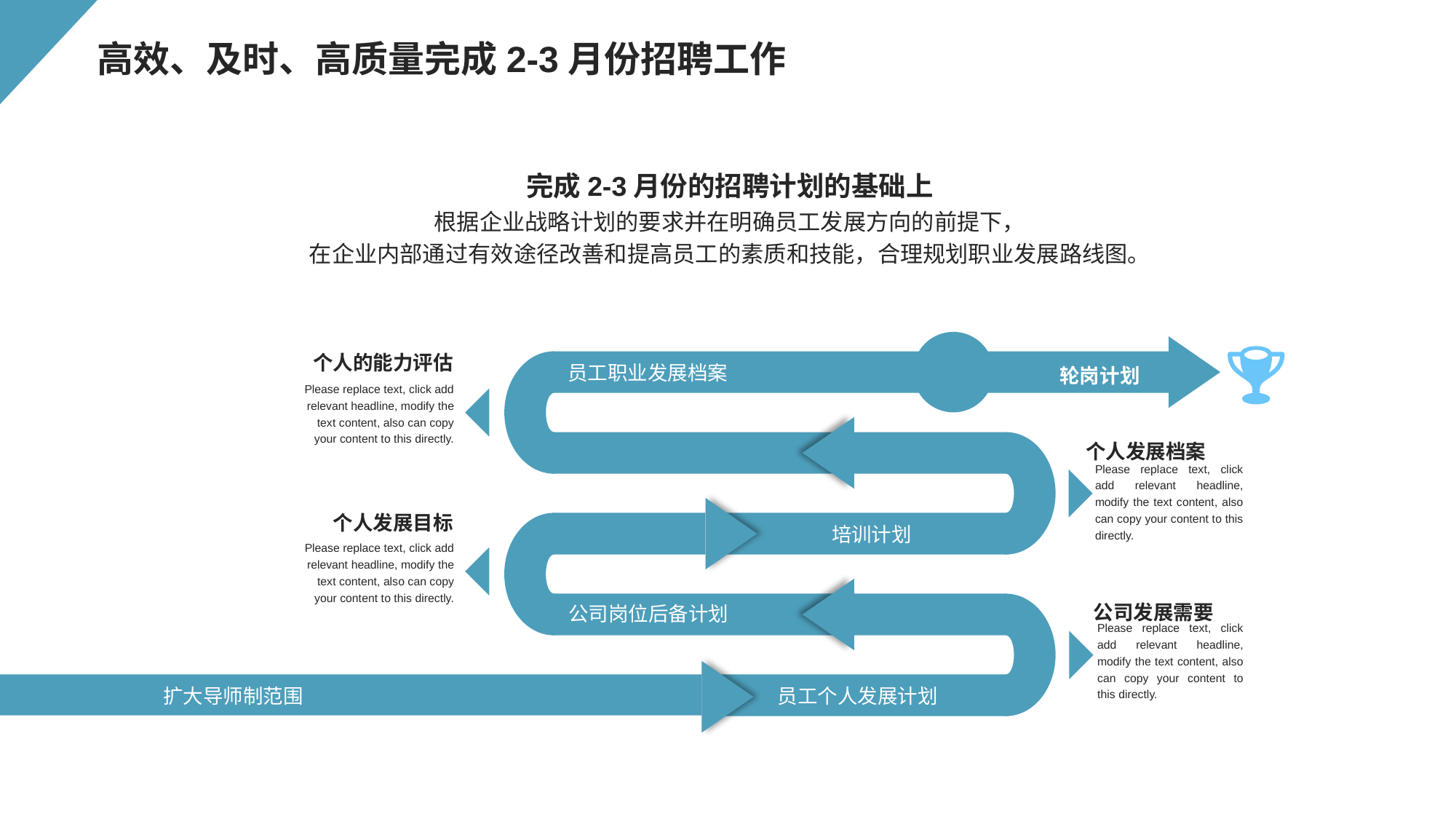

高效、及时、高质量完成2-3月份招聘工作
完成2-3月份的招聘计划的基础上
根据企业战略计划的要求并在明确员工发展方向的前提下，
在企业内部通过有效途径改善和提高员工的素质和技能，合理规划职业发展路线图。

轮岗计划

员工职业发展档案

培训计划

公司岗位后备计划

扩大导师制范围
员工个人发展计划

个人的能力评估
Please replace text, click add relevant headline, modify the text content, also can copy your content to this directly.

个人发展档案
Please replace text, click add relevant headline, modify the text content, also can copy your content to this directly.
个人发展目标
Please replace text, click add relevant headline, modify the text content, also can copy your content to this directly.
公司发展需要
Please replace text, click add relevant headline, modify the text content, also can copy your content to this directly.